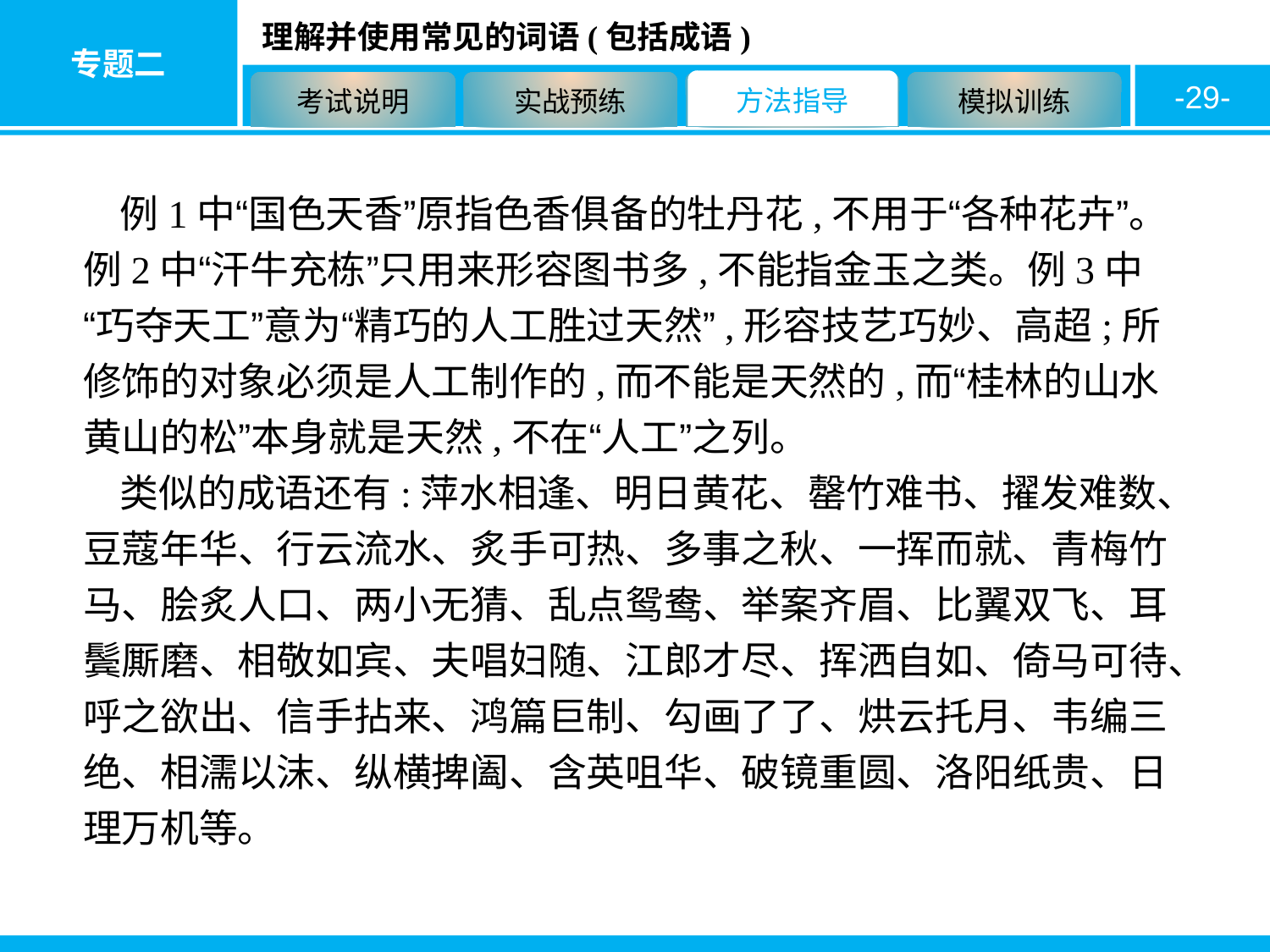

-29-
例1中“国色天香”原指色香俱备的牡丹花,不用于“各种花卉”。例2中“汗牛充栋”只用来形容图书多,不能指金玉之类。例3中“巧夺天工”意为“精巧的人工胜过天然”,形容技艺巧妙、高超;所修饰的对象必须是人工制作的,而不能是天然的,而“桂林的山水黄山的松”本身就是天然,不在“人工”之列。
类似的成语还有:萍水相逢、明日黄花、罄竹难书、擢发难数、豆蔻年华、行云流水、炙手可热、多事之秋、一挥而就、青梅竹马、脍炙人口、两小无猜、乱点鸳鸯、举案齐眉、比翼双飞、耳鬓厮磨、相敬如宾、夫唱妇随、江郎才尽、挥洒自如、倚马可待、呼之欲出、信手拈来、鸿篇巨制、勾画了了、烘云托月、韦编三绝、相濡以沫、纵横捭阖、含英咀华、破镜重圆、洛阳纸贵、日理万机等。